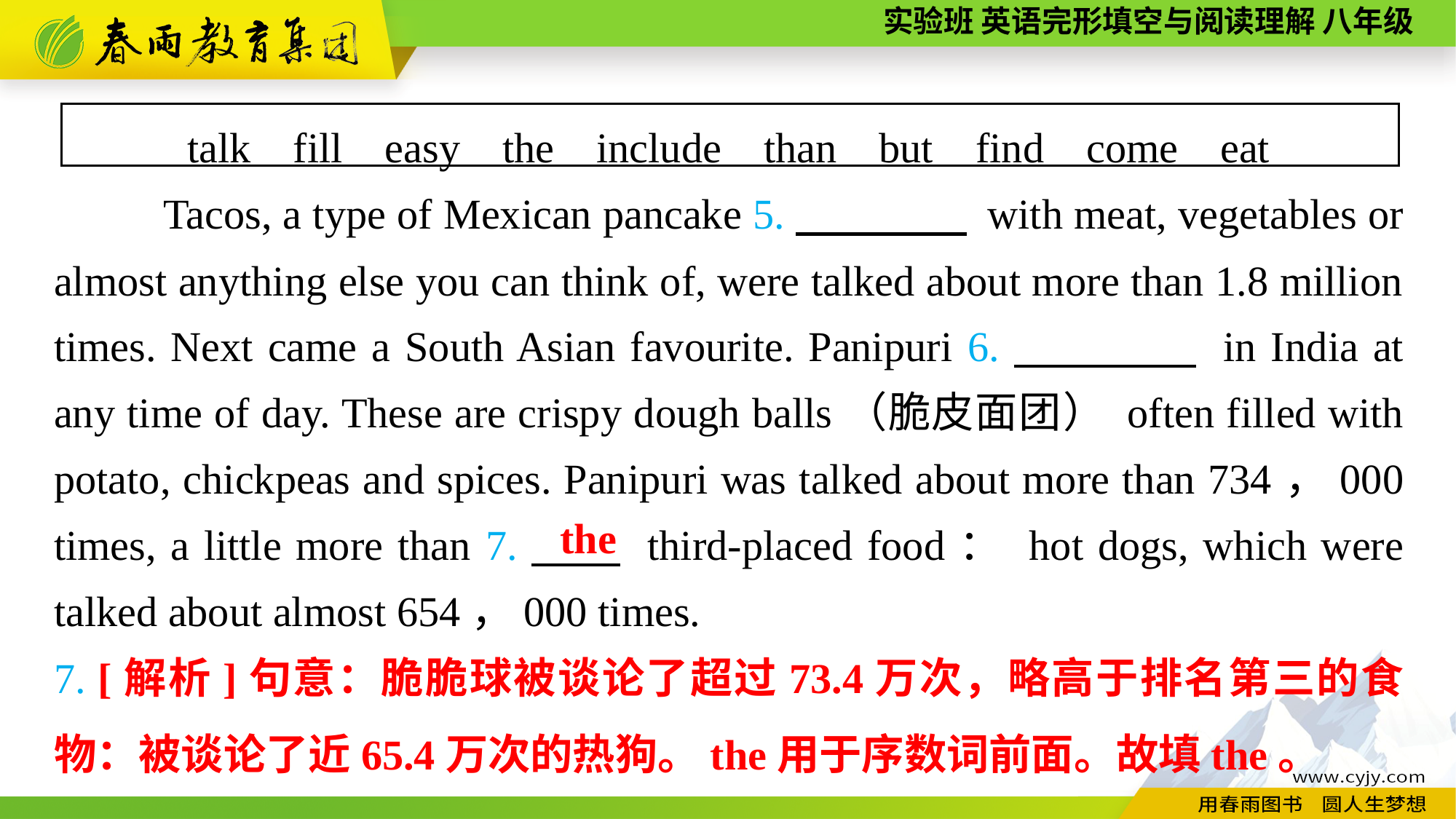

talk    fill    easy    the    include    than    but    find    come    eat
Tacos, a type of Mexican pancake 5.　　　　 with meat, vegetables or almost anything else you can think of, were talked about more than 1.8 million times. Next came a South Asian favourite. Panipuri 6.　　　　 in India at any time of day. These are crispy dough balls（脆皮面团） often filled with potato, chickpeas and spices. Panipuri was talked about more than 734，000 times, a little more than 7.　　 third-placed food： hot dogs, which were talked about almost 654，000 times.

the
7. [解析]句意：脆脆球被谈论了超过73.4万次，略高于排名第三的食物：被谈论了近65.4万次的热狗。the用于序数词前面。故填the。